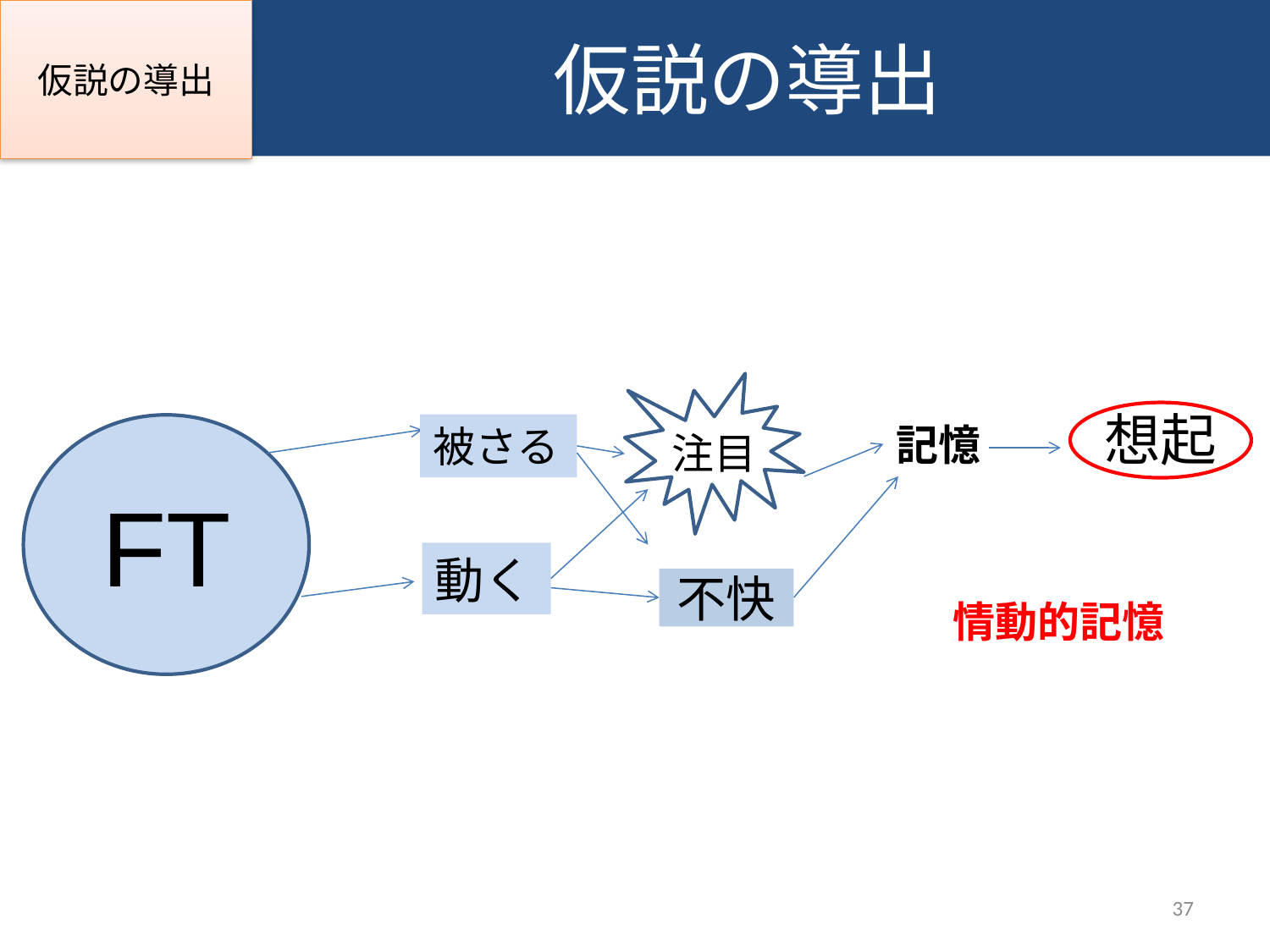

仮説の導出
# 仮説の導出

想起

記憶
被さる
FT
注目
動く
不快
情動的記憶
37